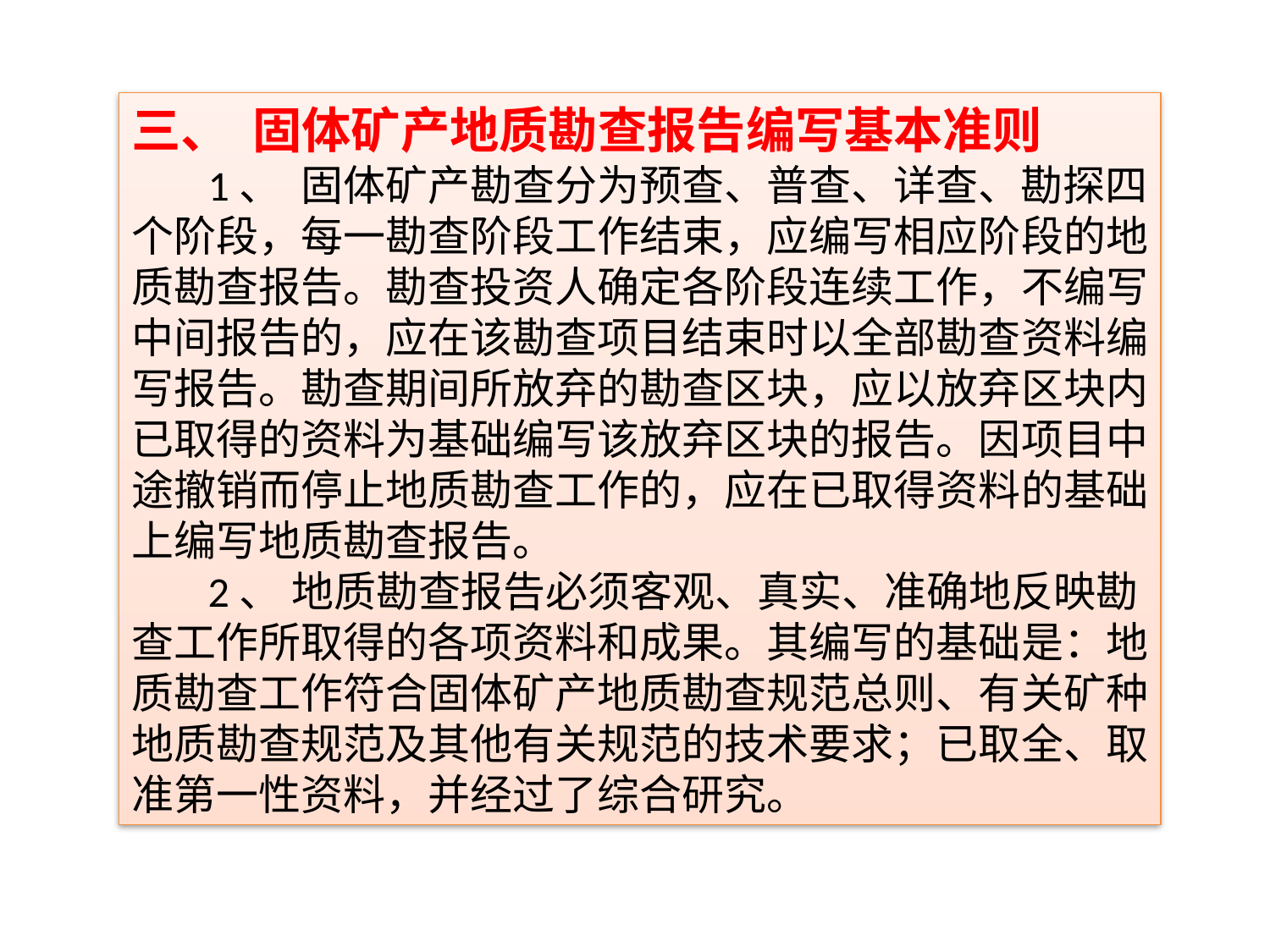

三、  固体矿产地质勘查报告编写基本准则
        1、  固体矿产勘查分为预查、普查、详查、勘探四个阶段，每一勘查阶段工作结束，应编写相应阶段的地质勘查报告。勘查投资人确定各阶段连续工作，不编写中间报告的，应在该勘查项目结束时以全部勘查资料编写报告。勘查期间所放弃的勘查区块，应以放弃区块内已取得的资料为基础编写该放弃区块的报告。因项目中途撤销而停止地质勘查工作的，应在已取得资料的基础上编写地质勘查报告。
        2、 地质勘查报告必须客观、真实、准确地反映勘查工作所取得的各项资料和成果。其编写的基础是：地质勘查工作符合固体矿产地质勘查规范总则、有关矿种地质勘查规范及其他有关规范的技术要求；已取全、取准第一性资料，并经过了综合研究。